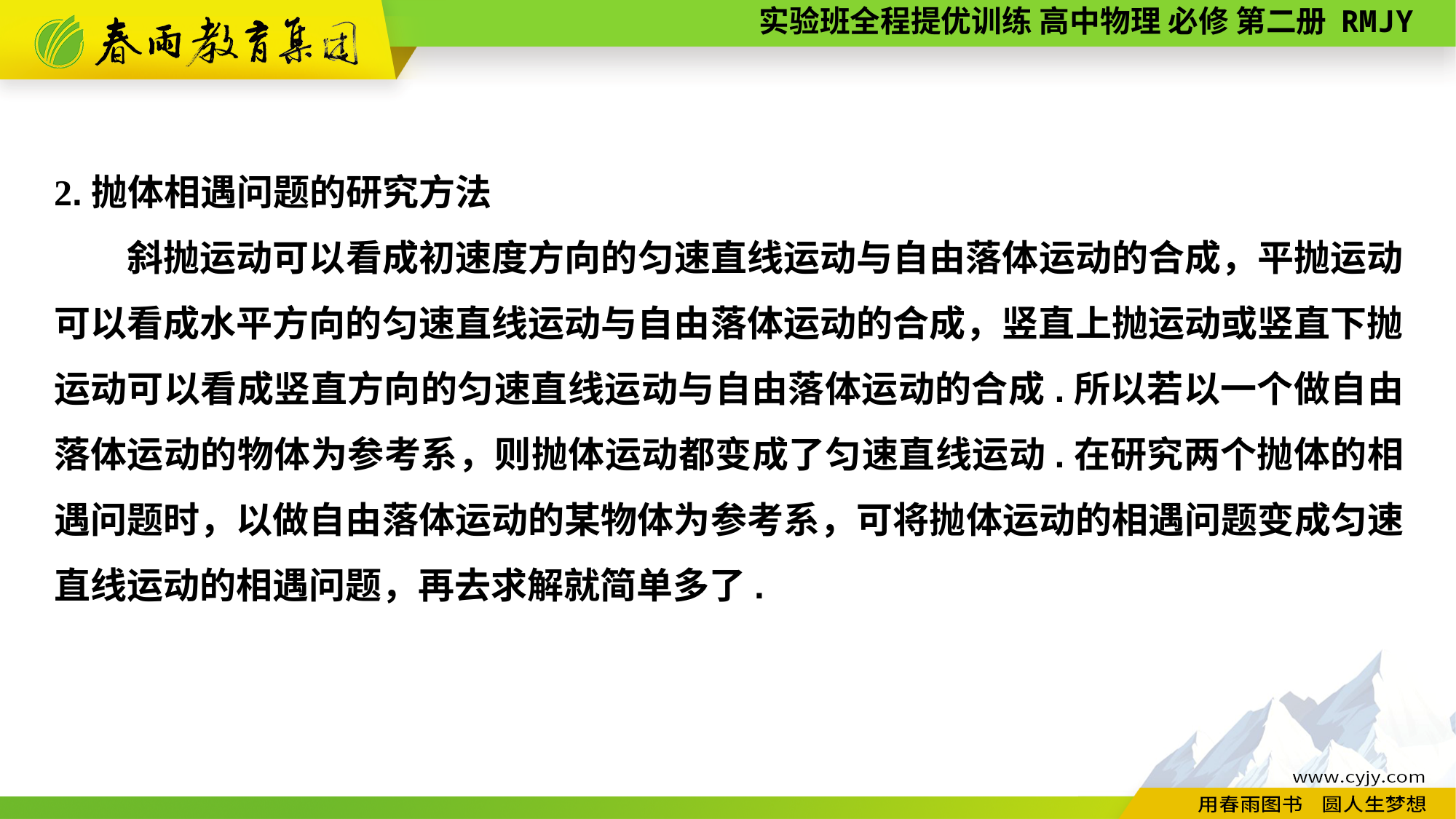

2.抛体相遇问题的研究方法
斜抛运动可以看成初速度方向的匀速直线运动与自由落体运动的合成，平抛运动可以看成水平方向的匀速直线运动与自由落体运动的合成，竖直上抛运动或竖直下抛运动可以看成竖直方向的匀速直线运动与自由落体运动的合成.所以若以一个做自由落体运动的物体为参考系，则抛体运动都变成了匀速直线运动.在研究两个抛体的相遇问题时，以做自由落体运动的某物体为参考系，可将抛体运动的相遇问题变成匀速直线运动的相遇问题，再去求解就简单多了.